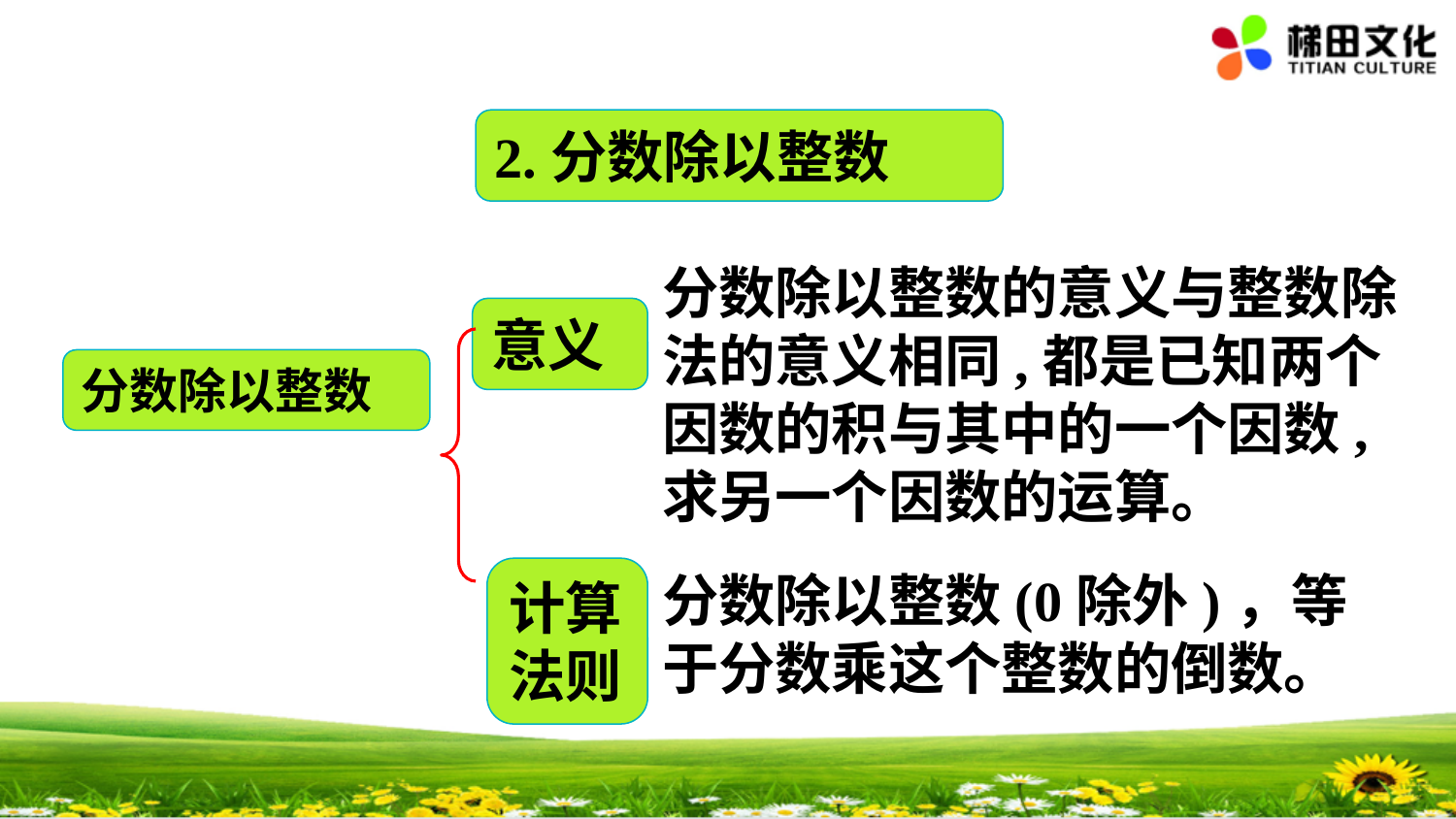

2.分数除以整数
分数除以整数的意义与整数除法的意义相同,都是已知两个因数的积与其中的一个因数,求另一个因数的运算。
意义

分数除以整数
计算法则
分数除以整数(0除外)，等于分数乘这个整数的倒数。